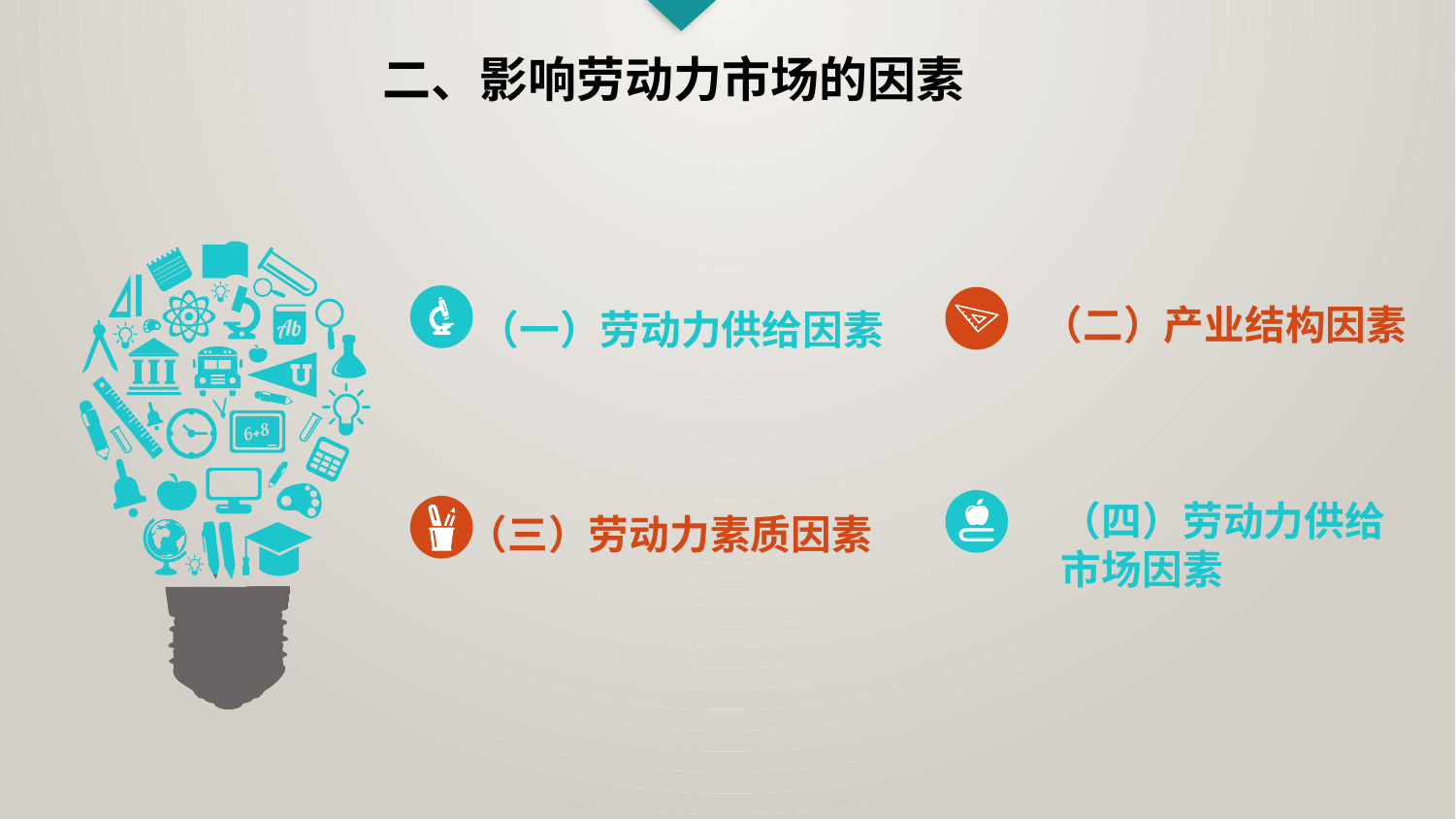

二、影响劳动力市场的因素

（二）产业结构因素
（一）劳动力供给因素

（三）劳动力素质因素

（四）劳动力供给市场因素